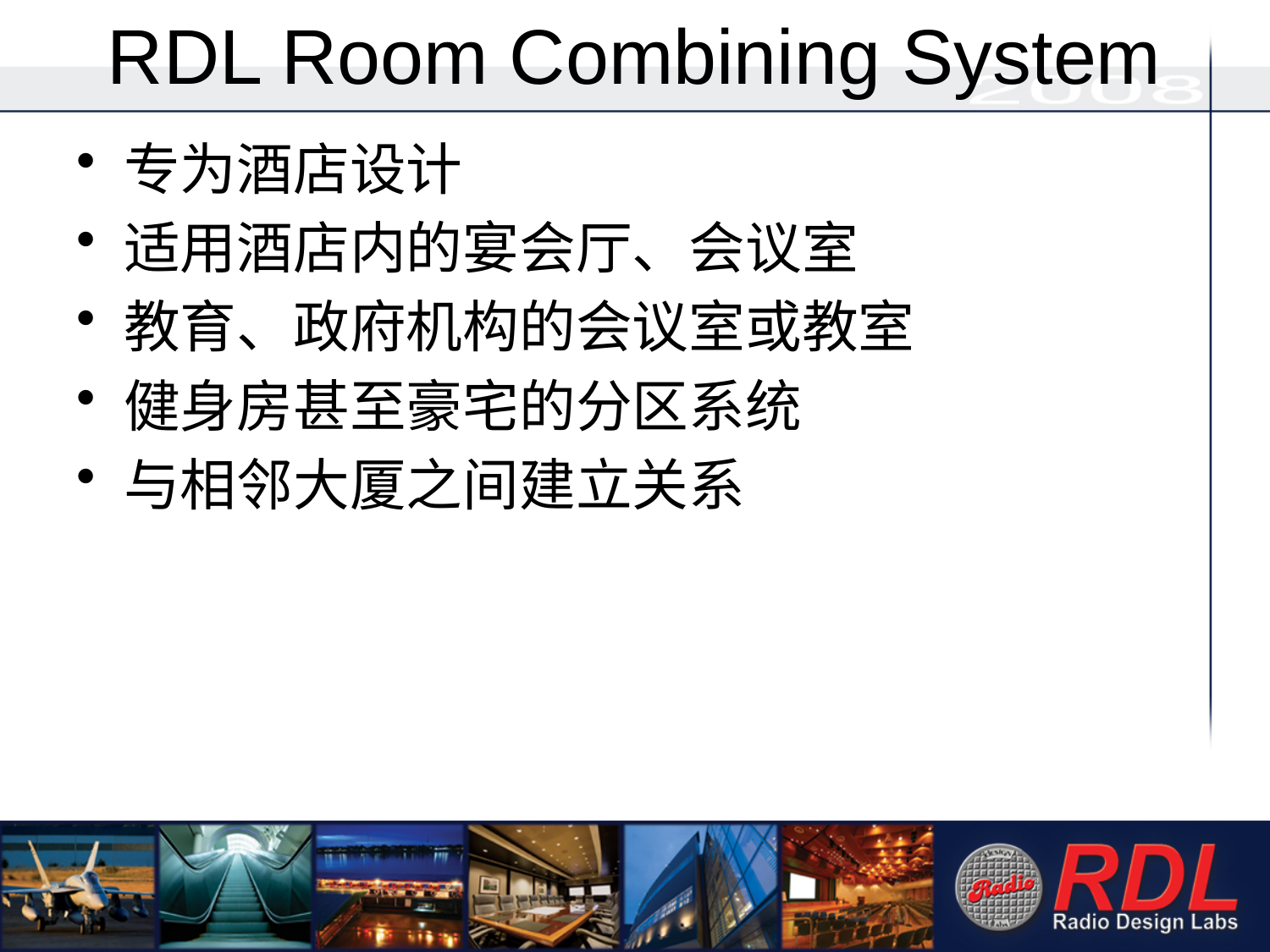

# RDL Room Combining System
专为酒店设计
适用酒店内的宴会厅、会议室
教育、政府机构的会议室或教室
健身房甚至豪宅的分区系统
与相邻大厦之间建立关系